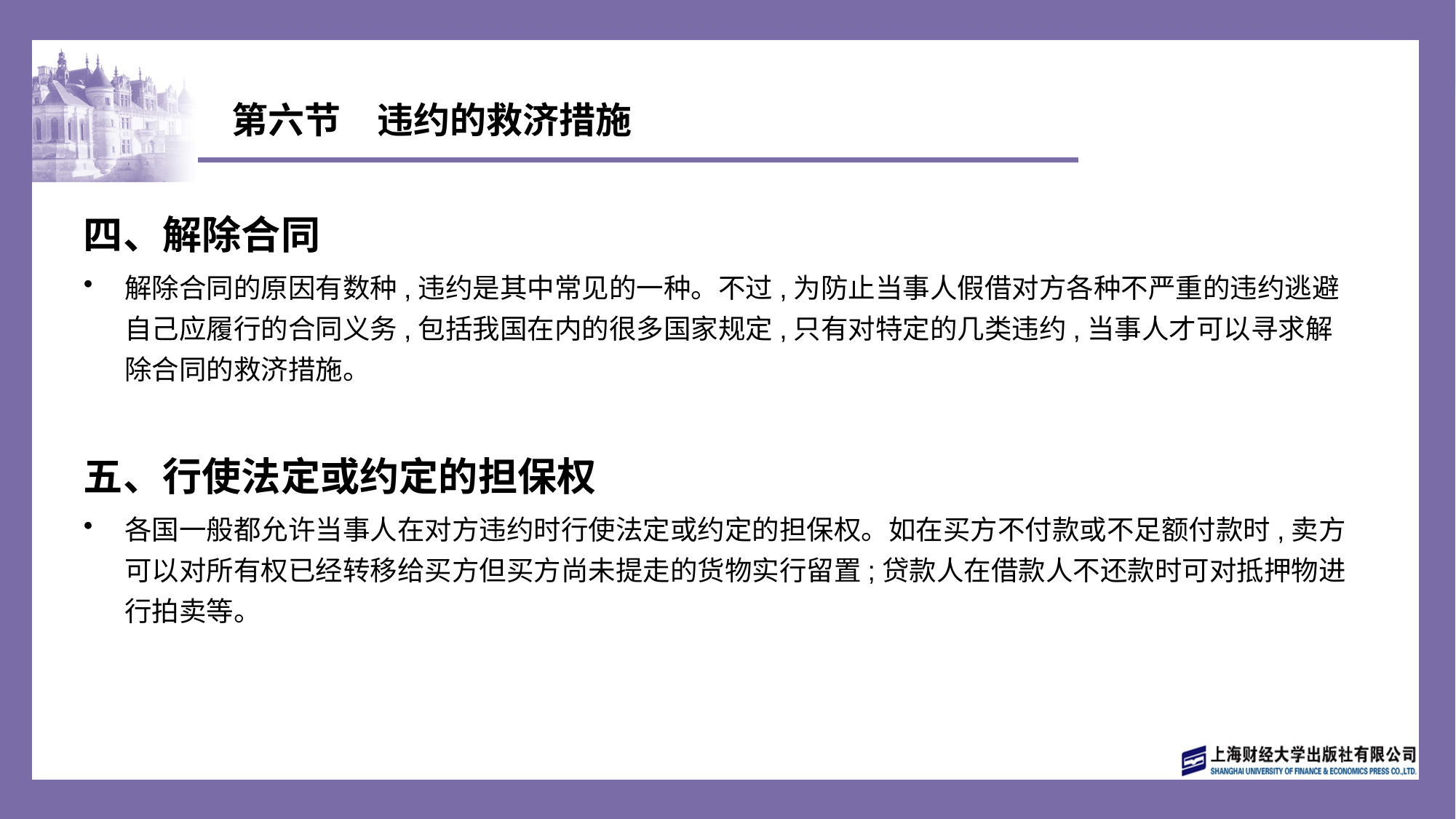

# 第六节　违约的救济措施
四、解除合同
解除合同的原因有数种,违约是其中常见的一种。不过,为防止当事人假借对方各种不严重的违约逃避自己应履行的合同义务,包括我国在内的很多国家规定,只有对特定的几类违约,当事人才可以寻求解除合同的救济措施。

五、行使法定或约定的担保权
各国一般都允许当事人在对方违约时行使法定或约定的担保权。如在买方不付款或不足额付款时,卖方可以对所有权已经转移给买方但买方尚未提走的货物实行留置;贷款人在借款人不还款时可对抵押物进行拍卖等。